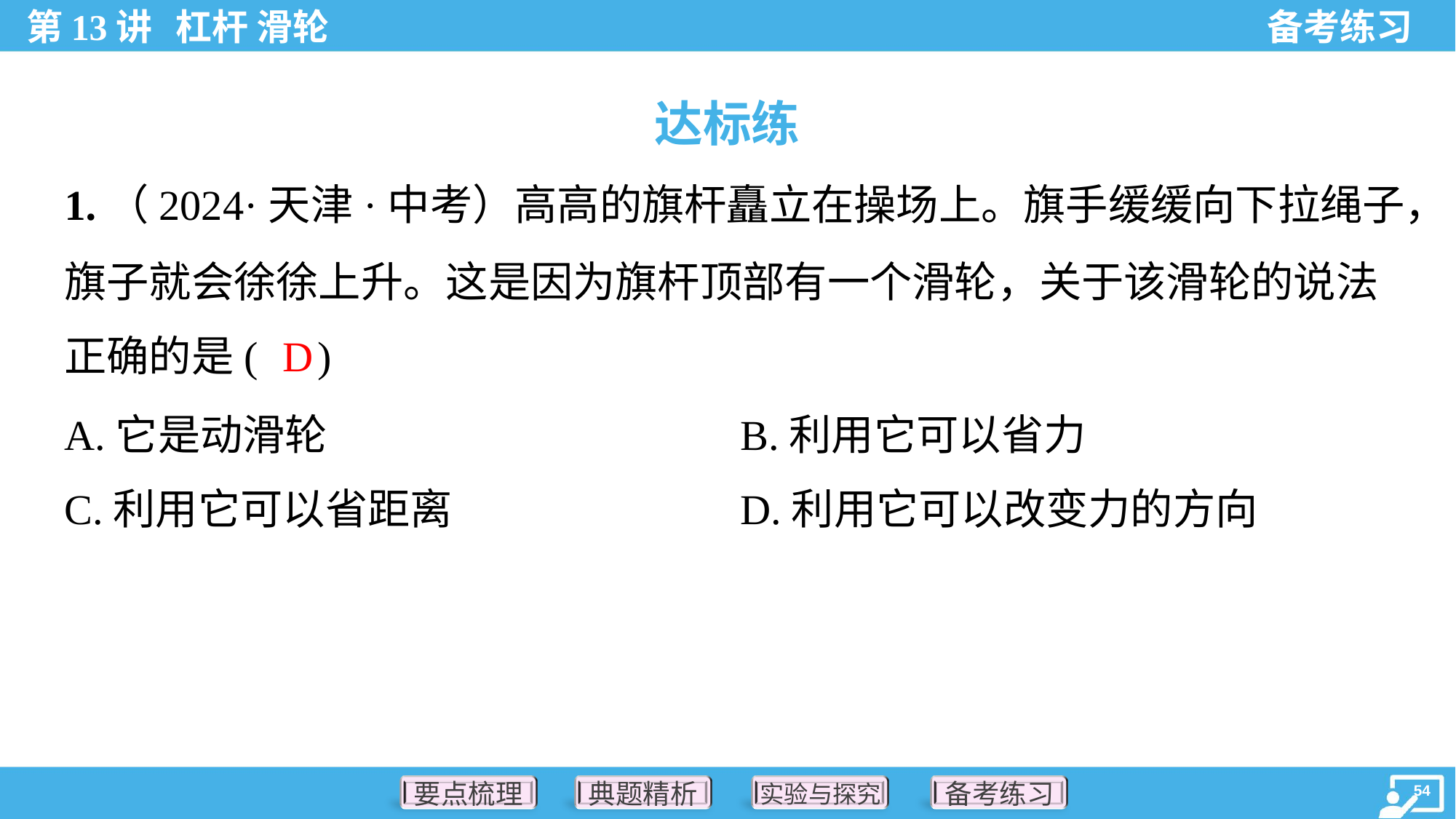

达标练
1.（2024·天津·中考）高高的旗杆矗立在操场上。旗手缓缓向下拉绳子，
旗子就会徐徐上升。这是因为旗杆顶部有一个滑轮，关于该滑轮的说法
正确的是(     )
D
A.它是动滑轮	B.利用它可以省力
C.利用它可以省距离	D.利用它可以改变力的方向